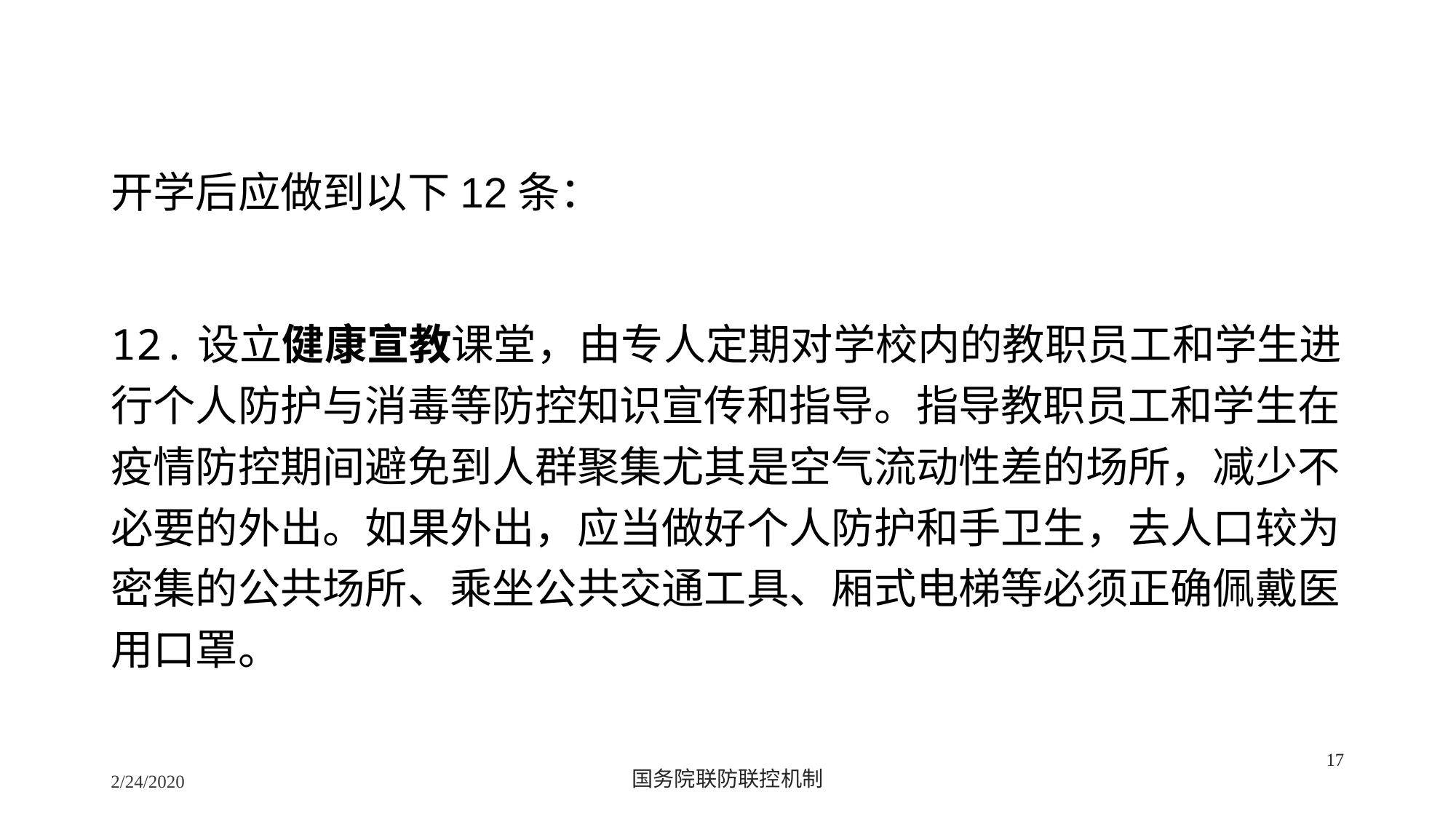

开学后应做到以下12条：

12.设立健康宣教课堂，由专人定期对学校内的教职员工和学生进行个人防护与消毒等防控知识宣传和指导。指导教职员工和学生在疫情防控期间避免到人群聚集尤其是空气流动性差的场所，减少不必要的外出。如果外出，应当做好个人防护和手卫生，去人口较为密集的公共场所、乘坐公共交通工具、厢式电梯等必须正确佩戴医用口罩。
17
2/24/2020
国务院联防联控机制